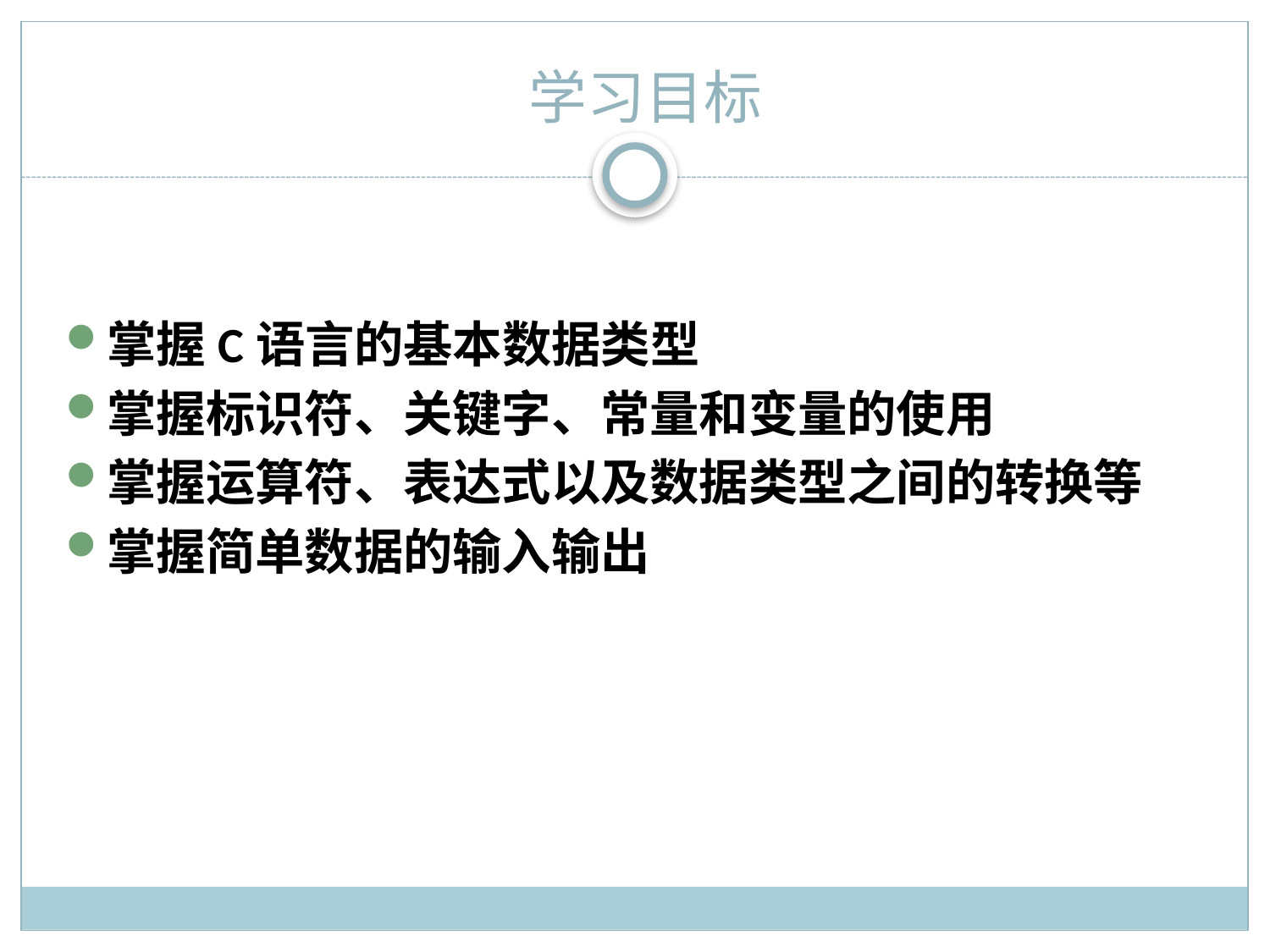

学习目标
掌握C语言的基本数据类型
掌握标识符、关键字、常量和变量的使用
掌握运算符、表达式以及数据类型之间的转换等
掌握简单数据的输入输出